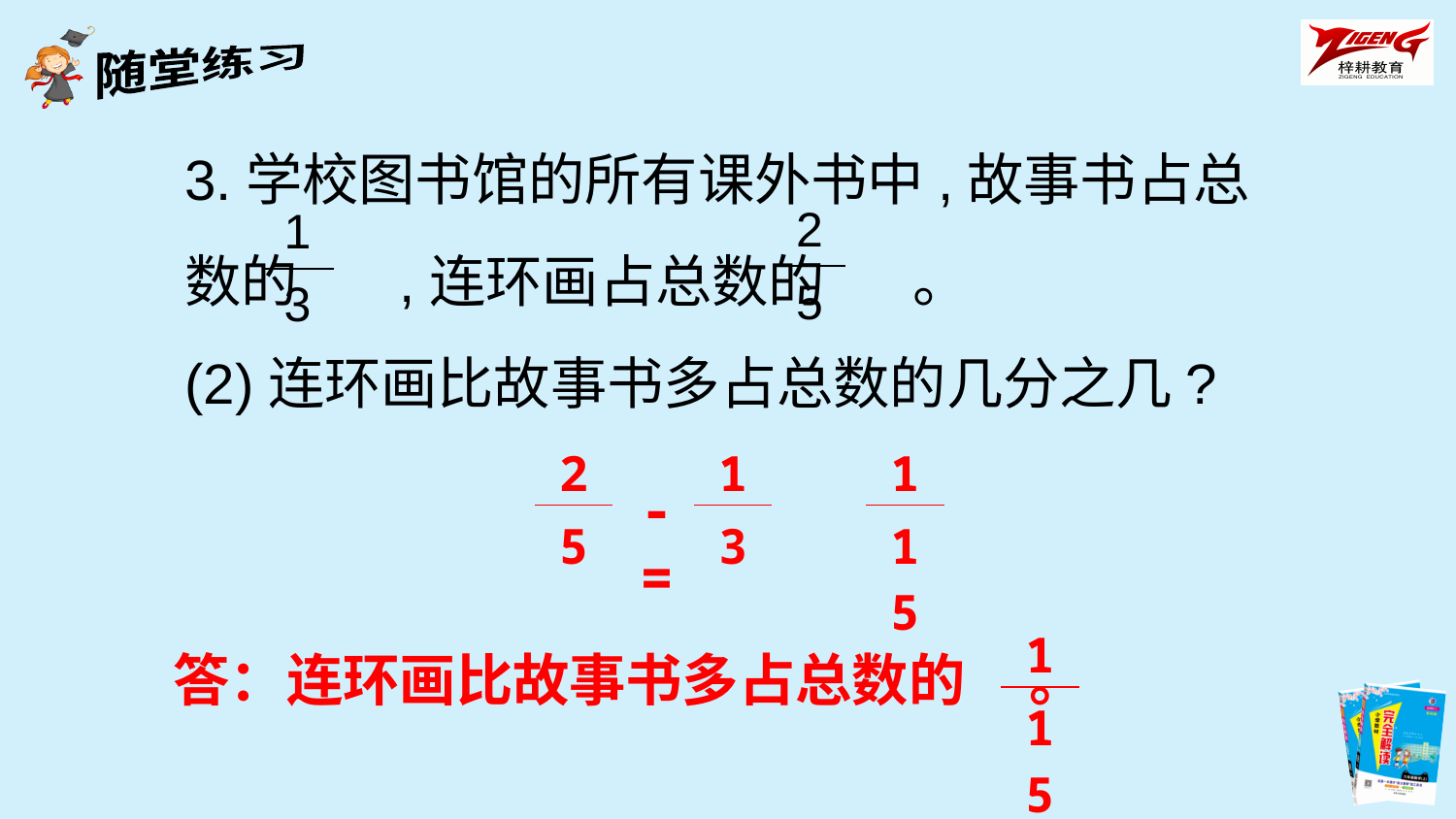

3.学校图书馆的所有课外书中,故事书占总数的       ,连环画占总数的       。
(2)连环画比故事书多占总数的几分之几?
| 2 |
| --- |
| 5 |
| 1 |
| --- |
| 3 |
| 2 |
| --- |
| 5 |
| 1 |
| --- |
| 3 |
| 1 |
| --- |
| 15 |
-     =
| 1 |
| --- |
| 15 |
答：连环画比故事书多占总数的     。